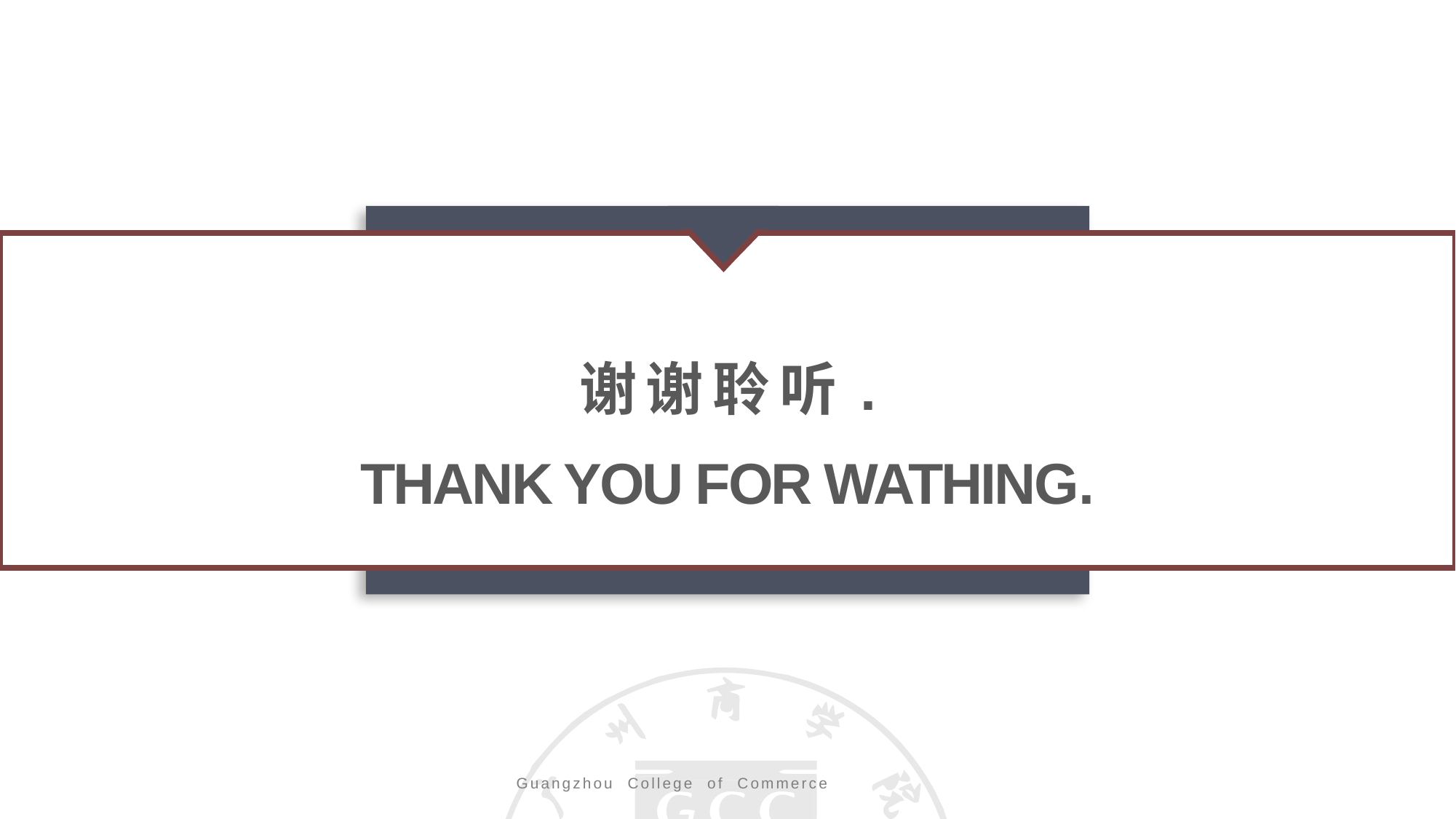

谢谢聆听.
THANK YOU FOR WATHING.

Guangzhou  College  of  Commerce